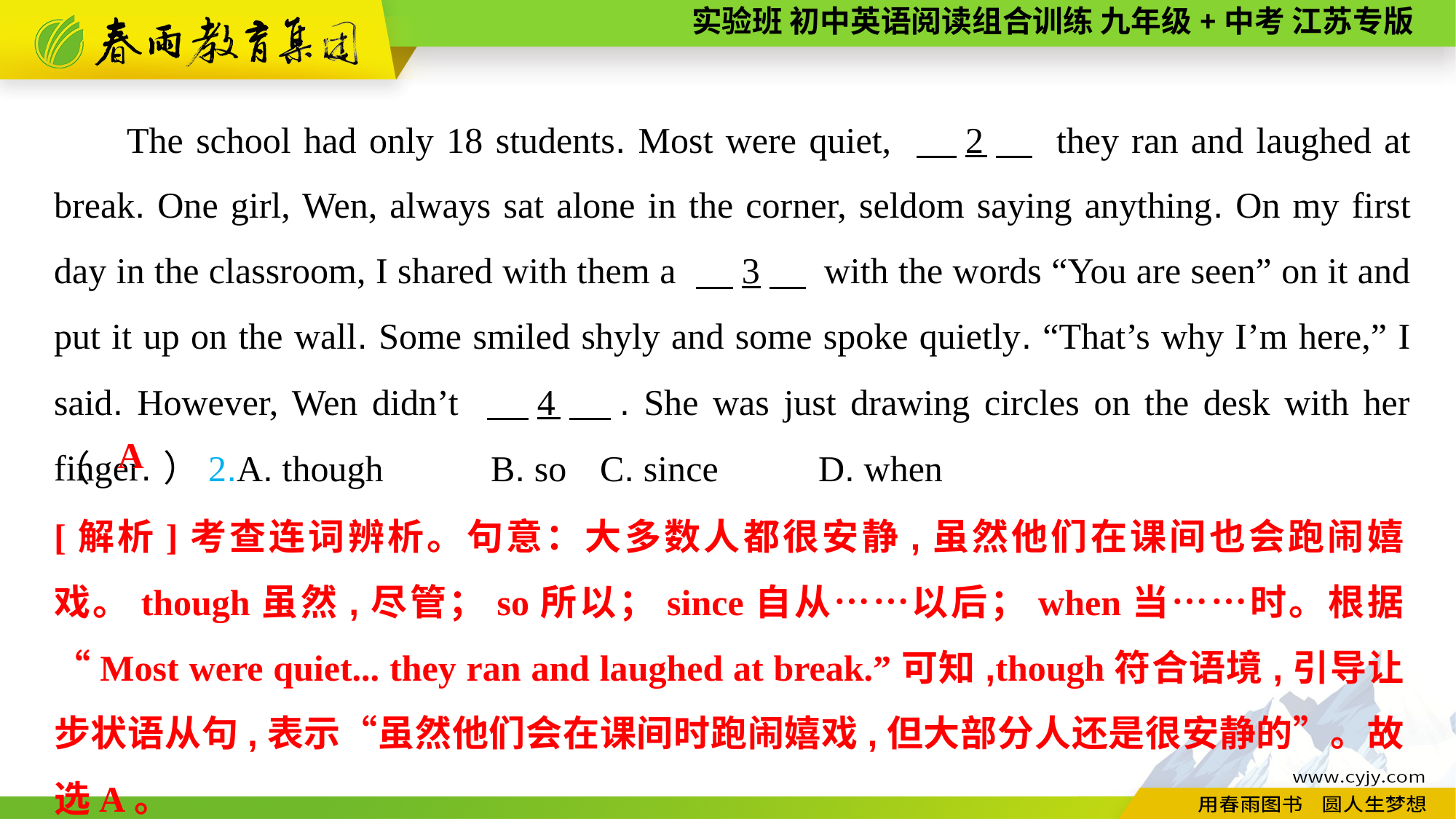

The school had only 18 students. Most were quiet, 　2　 they ran and laughed at break. One girl, Wen, always sat alone in the corner, seldom saying anything. On my first day in the classroom, I shared with them a 　3　 with the words “You are seen” on it and put it up on the wall. Some smiled shyly and some spoke quietly. “That’s why I’m here,” I said. However, Wen didn’t 　4　. She was just drawing circles on the desk with her finger.
（　　）2.A. though	B. so	C. since	D. when
A
[解析]考查连词辨析。句意：大多数人都很安静,虽然他们在课间也会跑闹嬉戏。though虽然,尽管；so所以；since自从……以后；when当……时。根据“Most were quiet... they ran and laughed at break.”可知,though符合语境,引导让步状语从句,表示“虽然他们会在课间时跑闹嬉戏,但大部分人还是很安静的”。故选A。